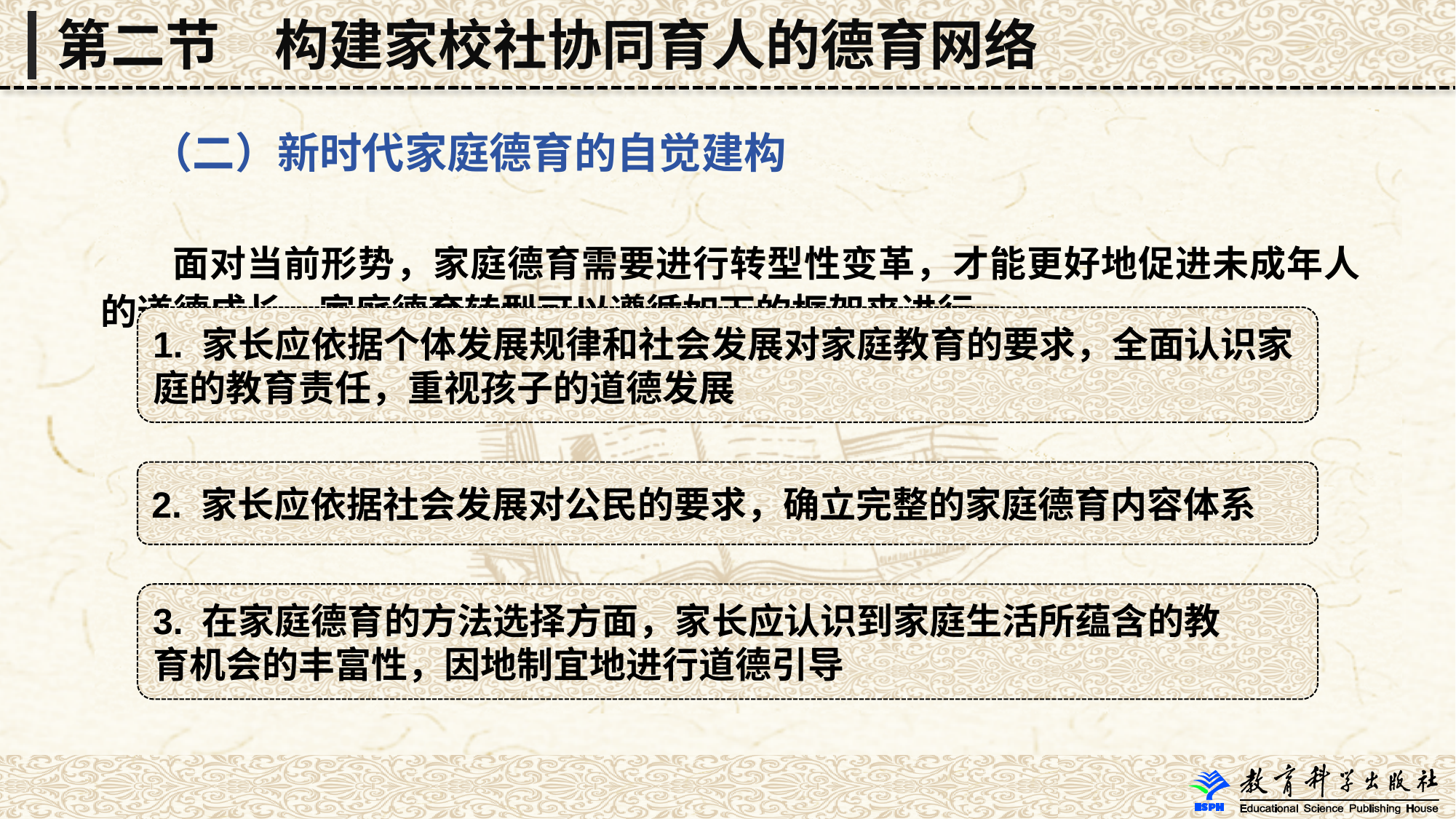

第二节　构建家校社协同育人的德育网络
     （二）新时代家庭德育的自觉建构

       面对当前形势，家庭德育需要进行转型性变革，才能更好地促进未成年人的道德成长。家庭德育转型可以遵循如下的框架来进行。
1. 家长应依据个体发展规律和社会发展对家庭教育的要求，全面认识家庭的教育责任，重视孩子的道德发展
2. 家长应依据社会发展对公民的要求，确立完整的家庭德育内容体系
3. 在家庭德育的方法选择方面，家长应认识到家庭生活所蕴含的教
育机会的丰富性，因地制宜地进行道德引导